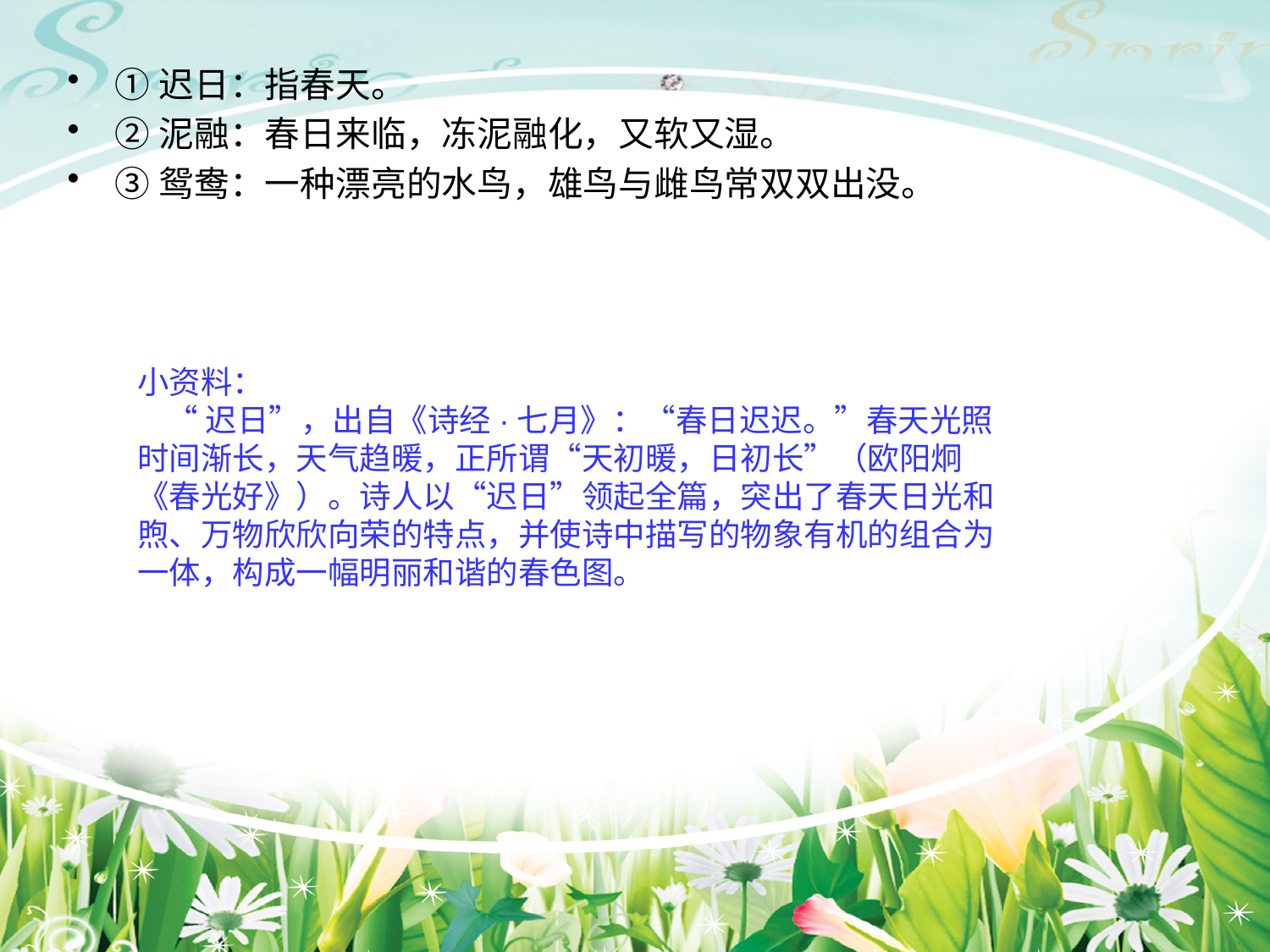

①迟日：指春天。
②泥融：春日来临，冻泥融化，又软又湿。
③鸳鸯：一种漂亮的水鸟，雄鸟与雌鸟常双双出没。
小资料：
    “迟日”，出自《诗经·七月》：“春日迟迟。”春天光照时间渐长，天气趋暖，正所谓“天初暖，日初长”（欧阳炯《春光好》）。诗人以“迟日”领起全篇，突出了春天日光和煦、万物欣欣向荣的特点，并使诗中描写的物象有机的组合为一体，构成一幅明丽和谐的春色图。